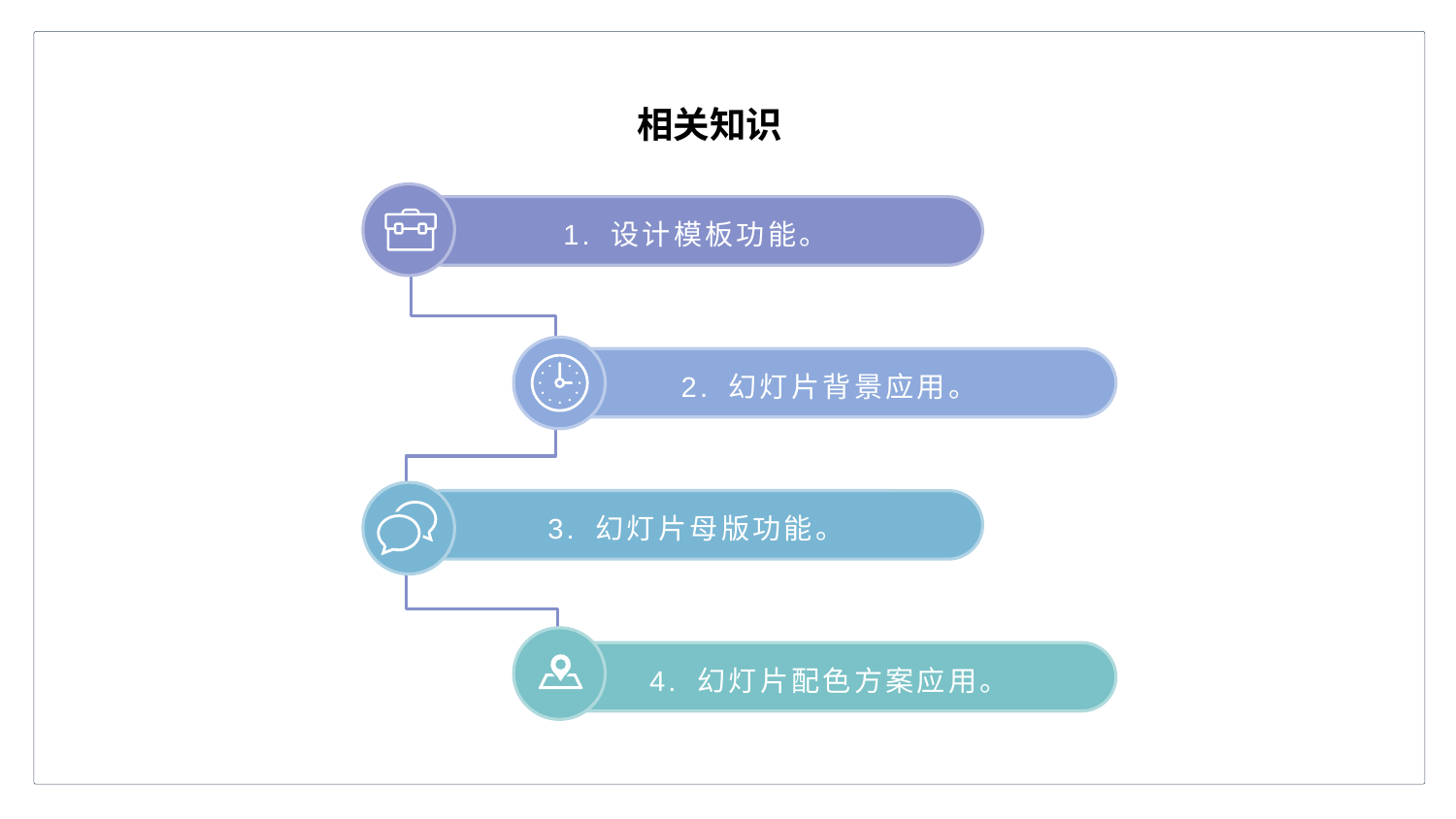

相关知识

1. 设计模板功能。

2. 幻灯片背景应用。

3. 幻灯片母版功能。

4. 幻灯片配色方案应用。